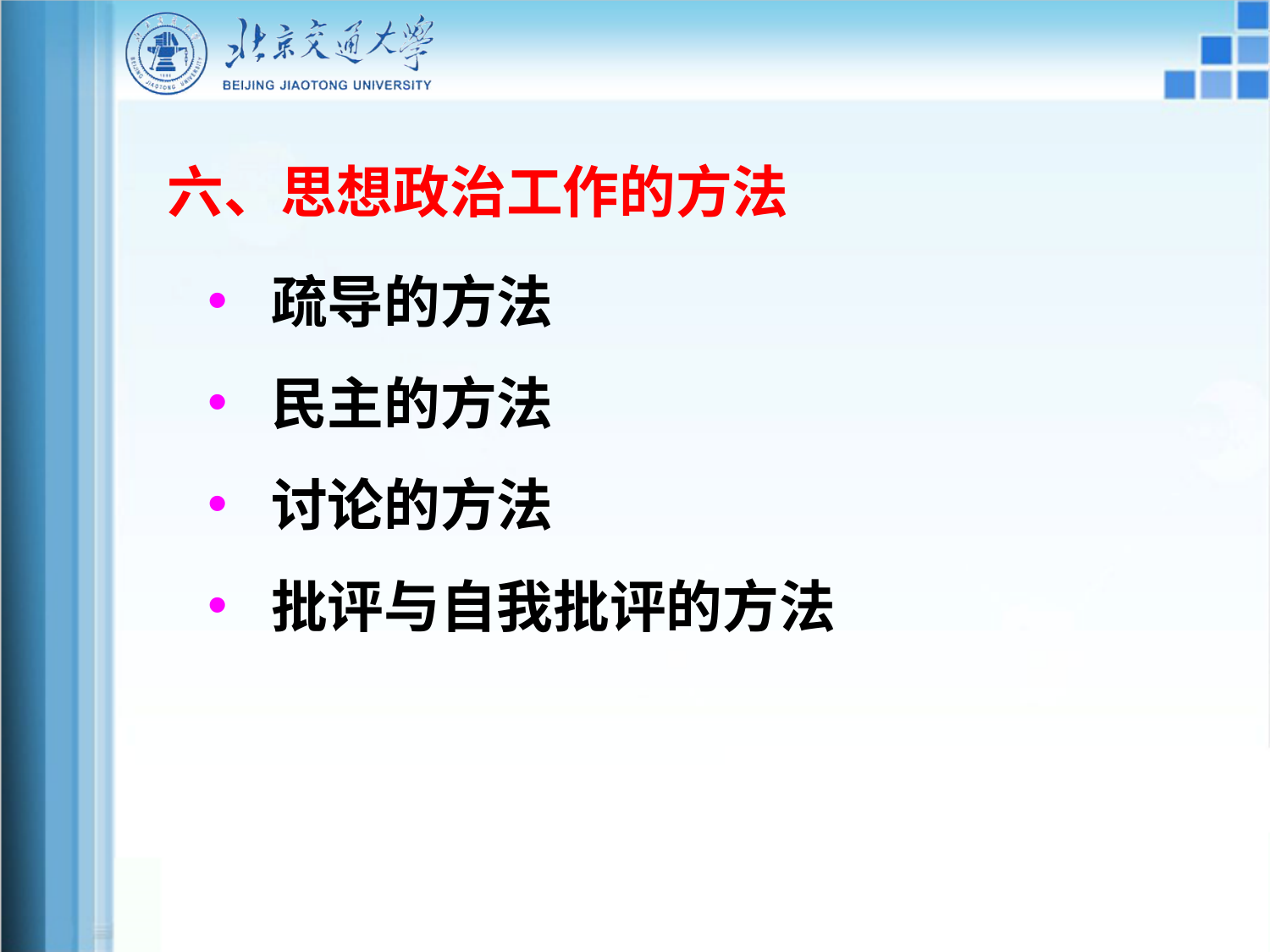

六、思想政治工作的方法
疏导的方法
民主的方法
讨论的方法
批评与自我批评的方法